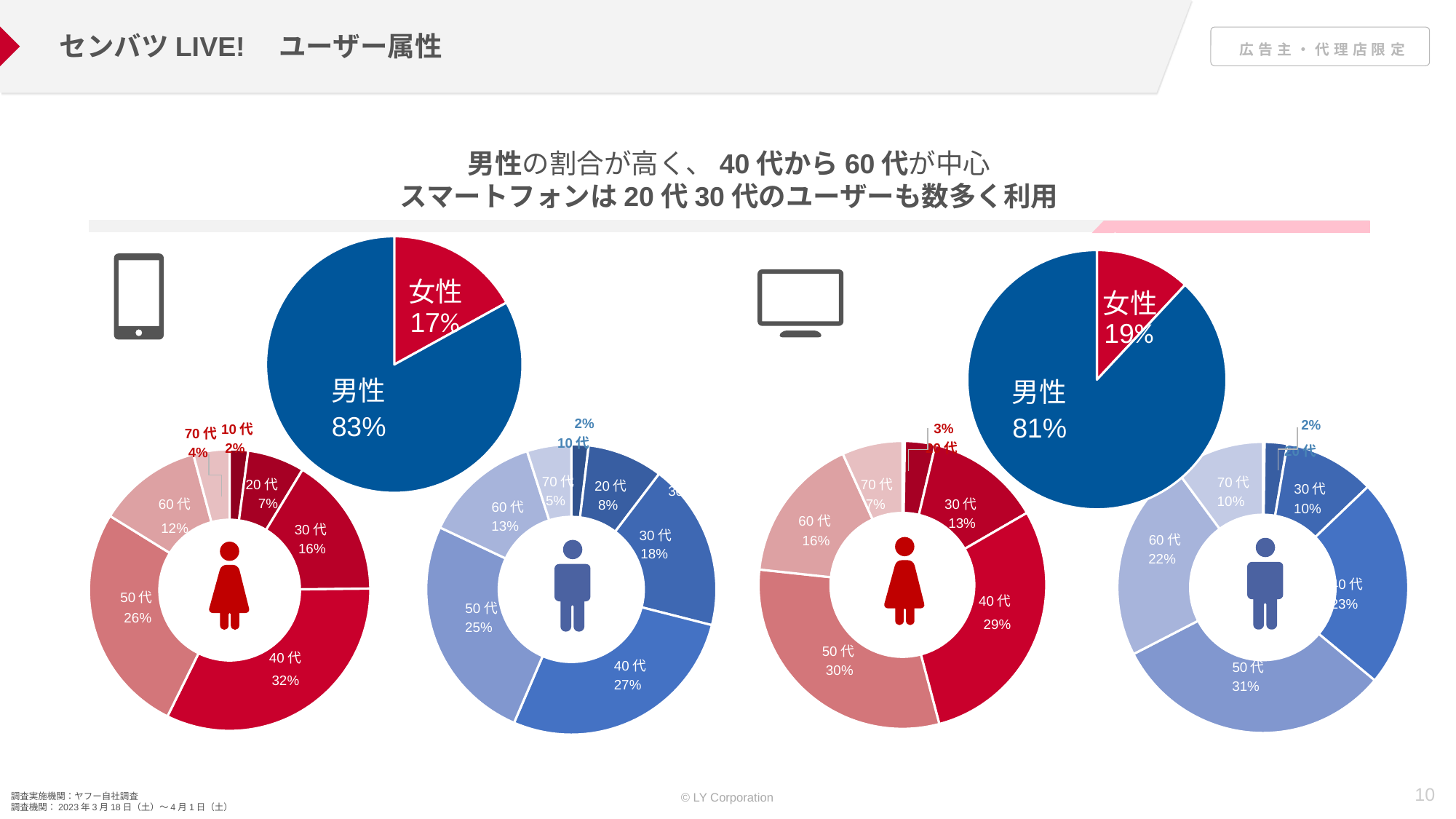

センバツLIVE!　ユーザー属性
男性の割合が高く、40代から60代が中心
スマートフォンは20代30代のユーザーも数多く利用

### Chart

| Category | SP |
|---|---|
| 女性 | 0.1697906180865417 |
| 男性 | 0.8302093819134583 |

### Chart

| Category | PC |
|---|---|
| 女性 | 0.11935314568623381 |
| 男性 | 0.8806468543137662 |

女性
女性
女性
17%
19%
32%
男性
男性
男性
68%
83%
81%
2%
2%
3%
10代
70代
10代
20代
2%

### Chart

| Category |  |
|---|---|
| 10代 | 0.002806648211918275 |
| 20代 | 0.033555959865177655 |
| 30代 | 0.12788053446840195 |
| 40代 | 0.28799098841622733 |
| 50代 | 0.30409675098142086 |
| 60代 | 0.16264969774240937 |
| 70代 | 0.06703696962159529 |

### Chart

| Category |  |
|---|---|
| 10代 | 0.001975657629773436 |
| 20代 | 0.02444350282233615 |
| 30代 | 0.09890053464092793 |
| 40代 | 0.22638152037341816 |
| 50代 | 0.3066202632513467 |
| 60代 | 0.21928523440288308 |
| 70代 | 0.09869931128627862 |
20代

### Chart

| Category |  |
|---|---|
| 10代 | 0.019054552139798283 |
| 20代 | 0.08349404813866232 |
| 30代 | 0.18448025846802665 |
| 40代 | 0.2725184109217589 |
| 50代 | 0.25334693041970724 |
| 60代 | 0.12940033702759918 |
| 70代 | 0.04884422195289901 |
4%

### Chart

| Category |  |
|---|---|
| 10代 | 0.021019007280806832 |
| 20代 | 0.06502742180163695 |
| 30代 | 0.160395946220831 |
| 40代 | 0.32223942652070264 |
| 50代 | 0.2634462753799852 |
| 60代 | 0.11916384897260374 |
| 70代 | 0.04137809749015328 |
70代
70代
20代
70代
20代
30代
30代
5%
10%
7%
7%
60代
30代
8%
60代
10%
60代
13%
13%
12%
30代

30代

60代

16%

16%

18%

22%

40代
50代
40代
23%
50代
26%
29%
25%
50代
40代
40代
50代
30%
32%
27%
31%
調査実施機関：ヤフー自社調査
調査機関：2023年3月18日（土）～4月1日（土）